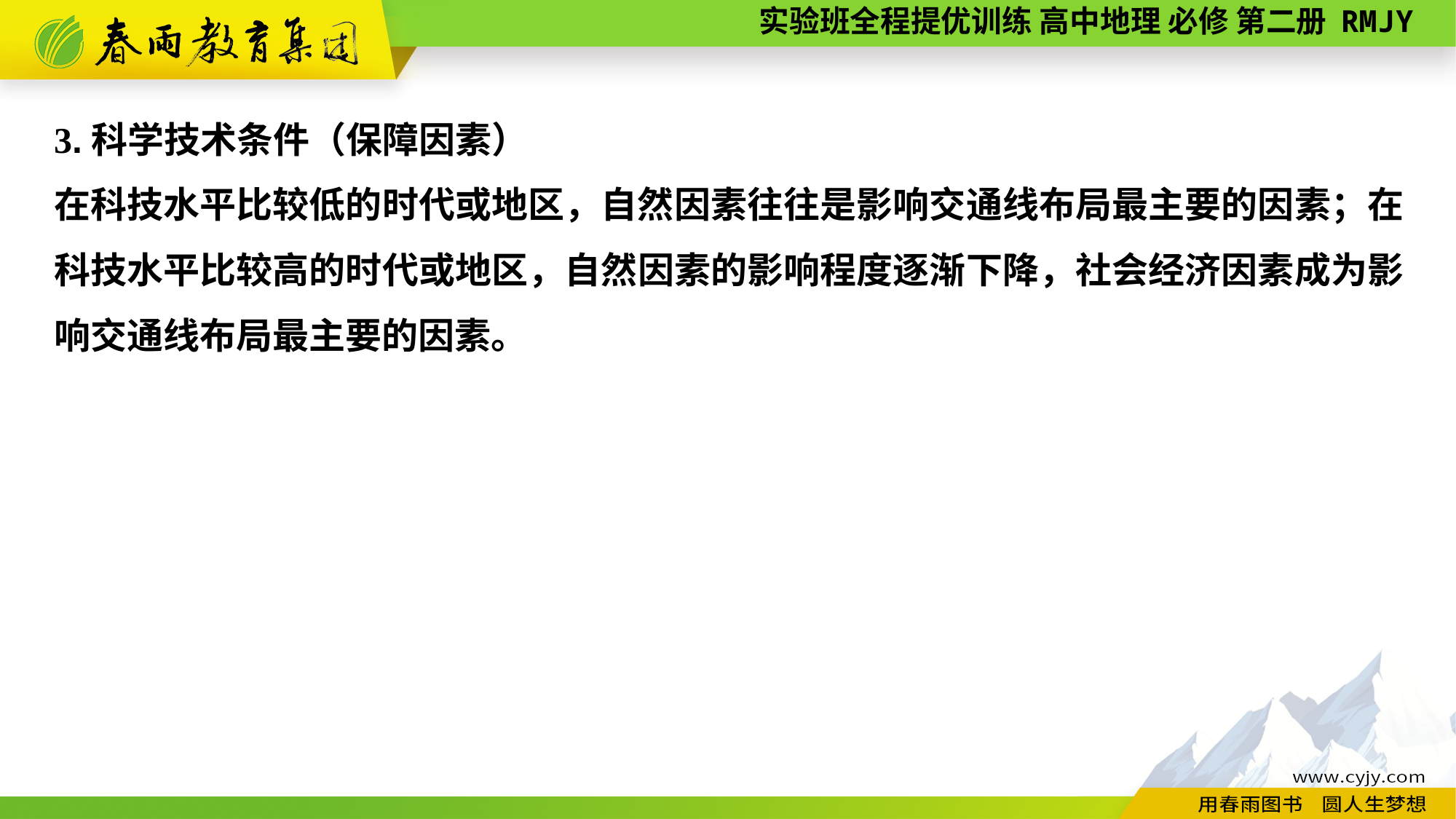

3.科学技术条件（保障因素）
在科技水平比较低的时代或地区，自然因素往往是影响交通线布局最主要的因素；在科技水平比较高的时代或地区，自然因素的影响程度逐渐下降，社会经济因素成为影响交通线布局最主要的因素。